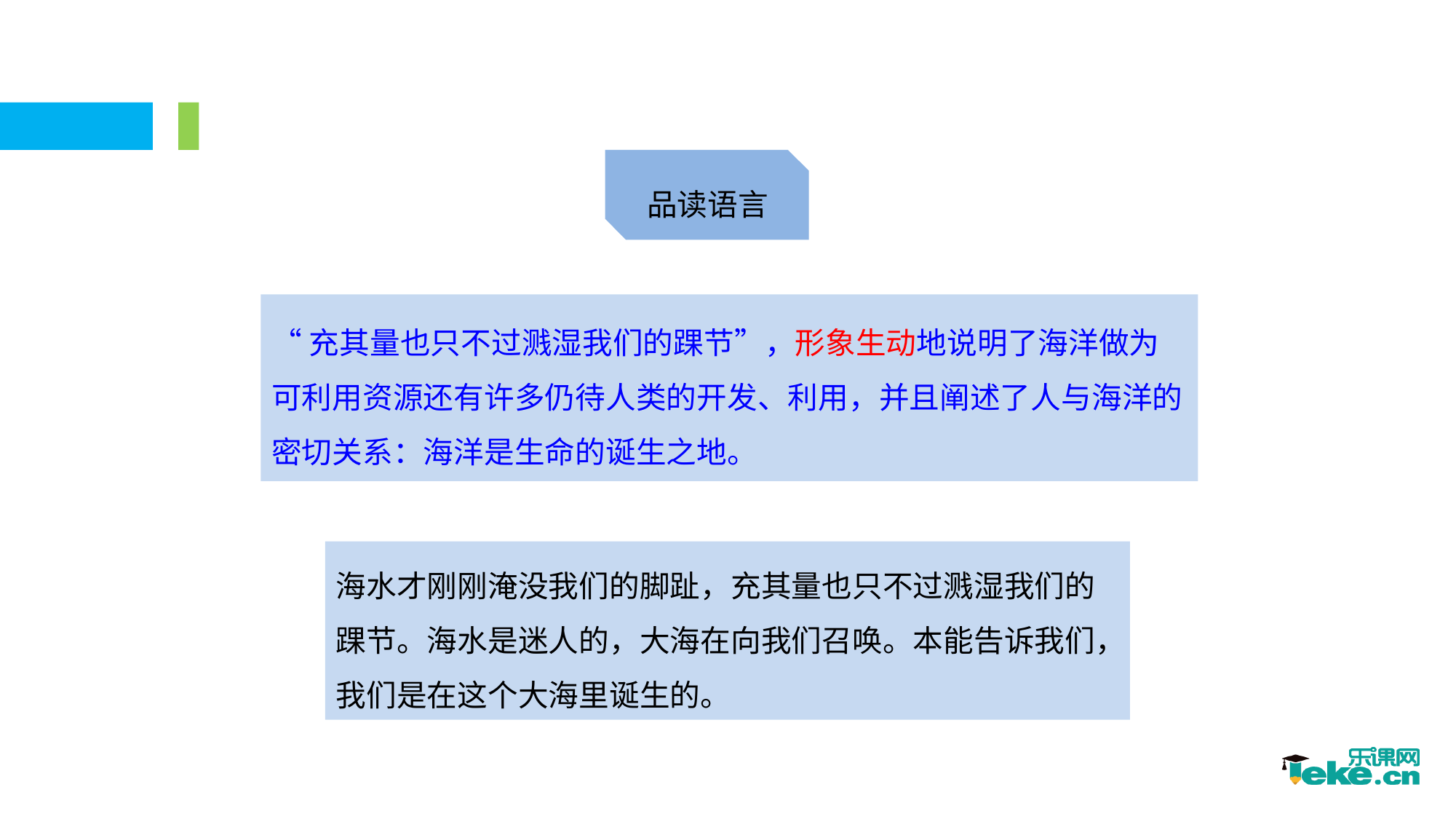

品读语言

“充其量也只不过溅湿我们的踝节”，形象生动地说明了海洋做为可利用资源还有许多仍待人类的开发、利用，并且阐述了人与海洋的密切关系：海洋是生命的诞生之地。

海水才刚刚淹没我们的脚趾，充其量也只不过溅湿我们的踝节。海水是迷人的，大海在向我们召唤。本能告诉我们，我们是在这个大海里诞生的。